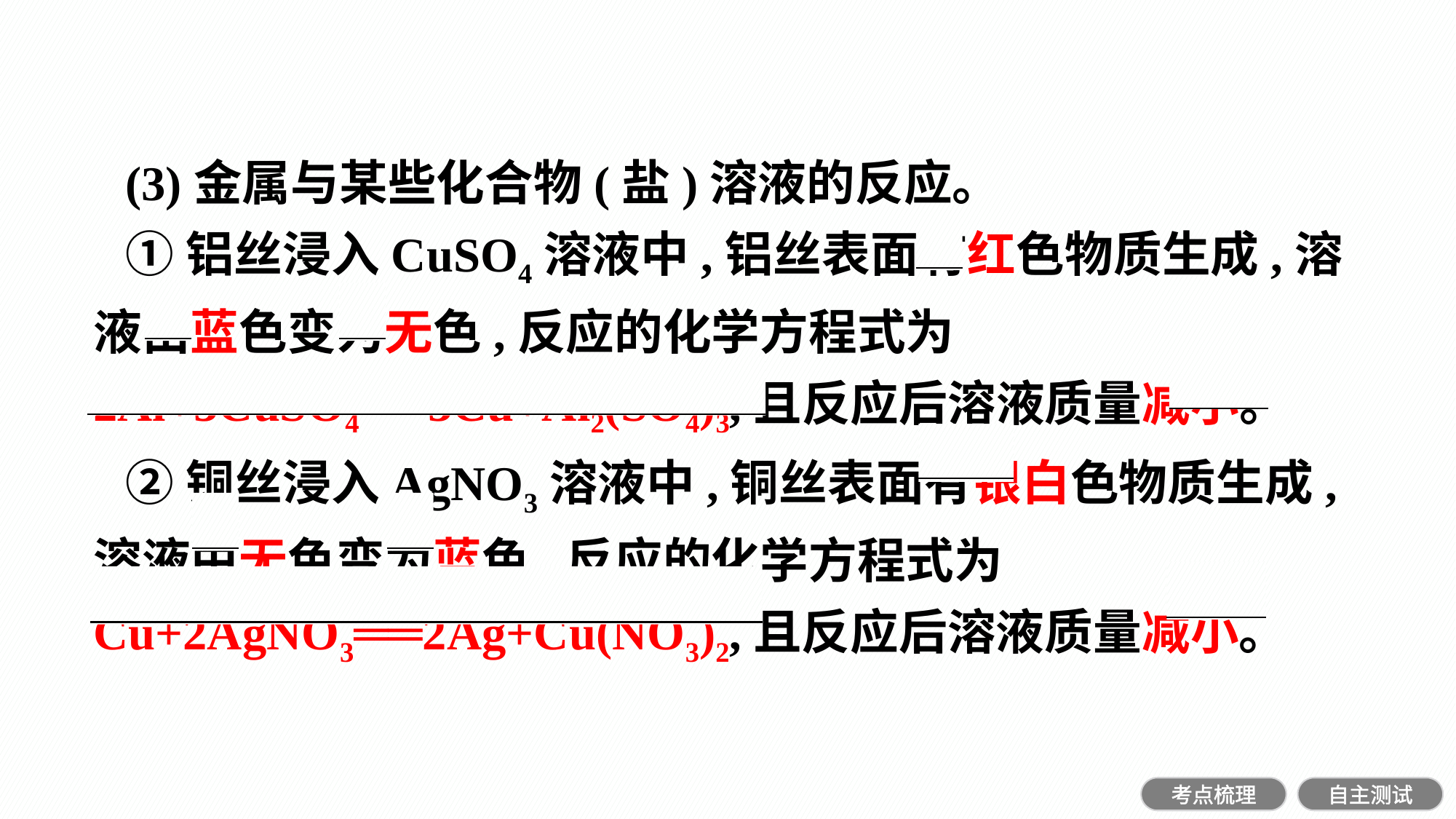

(3)金属与某些化合物(盐)溶液的反应。
①铝丝浸入CuSO4溶液中,铝丝表面有红色物质生成,溶液由蓝色变为无色,反应的化学方程式为2Al+3CuSO4══3Cu+Al2(SO4)3,且反应后溶液质量减小。
②铜丝浸入AgNO3溶液中,铜丝表面有银白色物质生成,溶液由无色变为蓝色,反应的化学方程式为Cu+2AgNO3══2Ag+Cu(NO3)2,且反应后溶液质量减小。